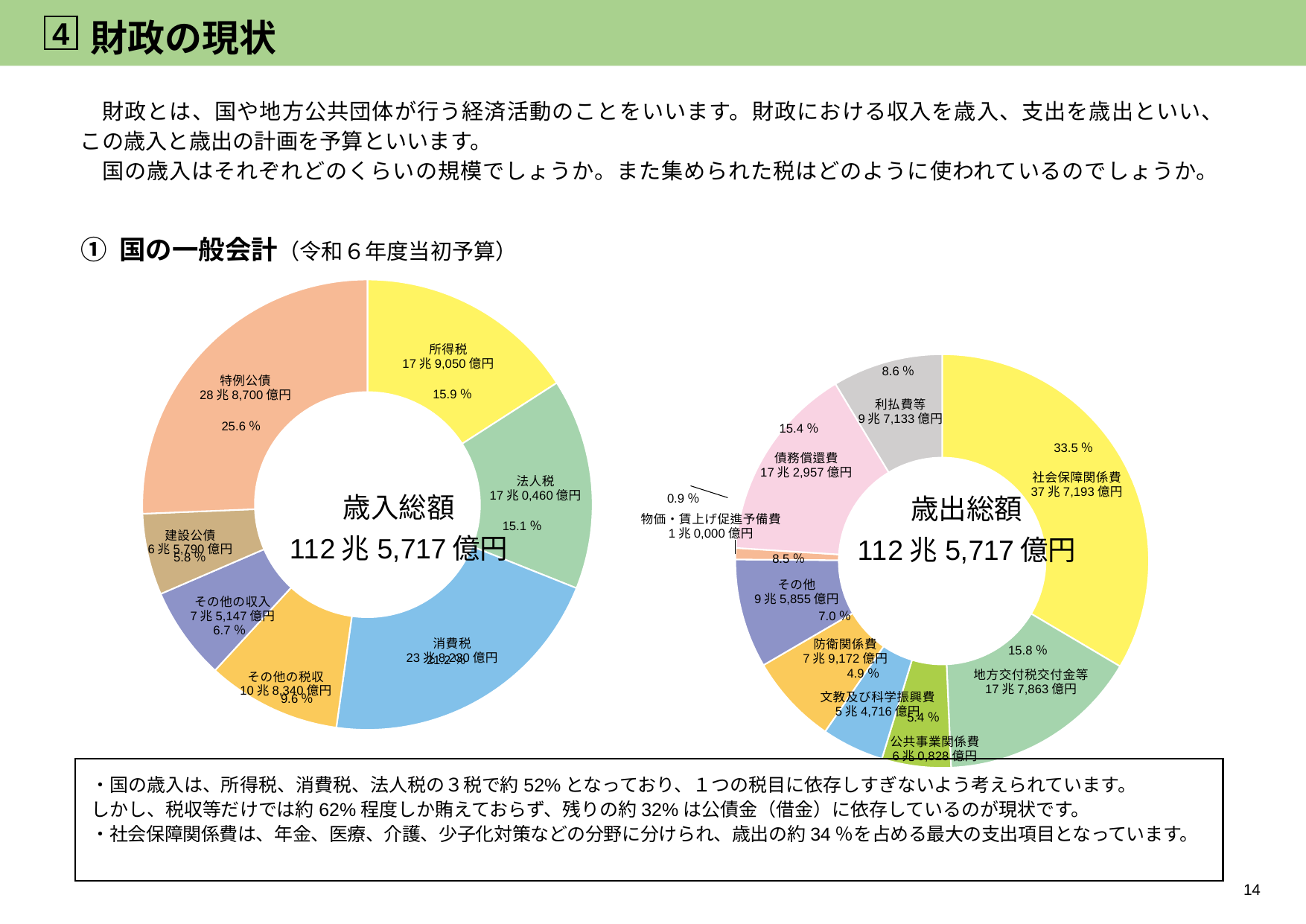

4
# 財政の現状
　財政とは、国や地方公共団体が行う経済活動のことをいいます。財政における収入を歳入、支出を歳出といい、この歳入と歳出の計画を予算といいます。
　国の歳入はそれぞれどのくらいの規模でしょうか。また集められた税はどのように使われているのでしょうか。

### Chart: 歳入総額
112兆5,717億円

| Category | 金額(単位：億円） |
|---|---|
| 所得税 | 179050.0 |
| 法人税 | 170460.0 |
| 消費税 | 238230.0 |
| その他の税収 | 108340.0 |
| その他の収入 | 75147.0 |
| 建設公債 | 65790.0 |
| 特例公債 | 288700.0 |

### Chart: 歳出総額
112兆5,717億円

| Category | 金額（単位：億円） |
|---|---|
| 社会保障関係費 | 377193.0 |
| 地方交付税交付金等 | 177863.0 |
| 公共事業関係費 | 60828.0 |
| 文教及び科学振興費 | 54716.0 |
| 防衛関係費 | 79172.0 |
| その他 | 95855.0 |
| 物価・賃上げ促進予備費 | 10000.0 |
| 債務償還費 | 172957.0 |
| 利払費等 | 97133.0 |
① 国の一般会計（令和６年度当初予算）
8.6％
15.9％
25.6％
15.4％
33.5％
0.9％
15.1％
5.8％
8.5％
7.0％
6.7％
15.8％
21.2％
4.9％
9.6％
5.4％

・国の歳入は、所得税、消費税、法人税の３税で約52%となっており、１つの税目に依存しすぎないよう考えられています。
しかし、税収等だけでは約62%程度しか賄えておらず、残りの約32%は公債金（借金）に依存しているのが現状です。
・社会保障関係費は、年金、医療、介護、少子化対策などの分野に分けられ、歳出の約34％を占める最大の支出項目となっています。
14